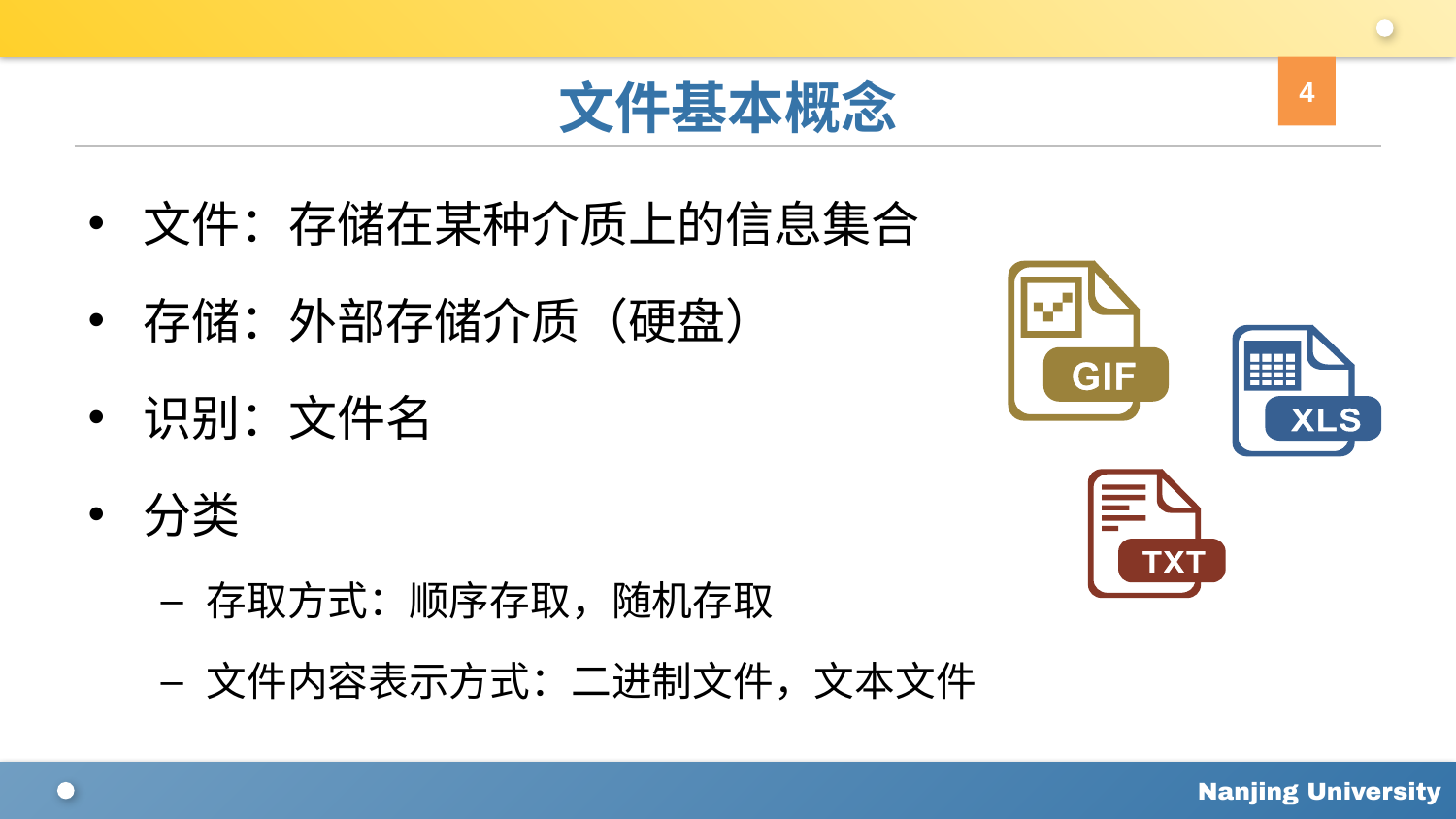

4
# 文件基本概念
文件：存储在某种介质上的信息集合
存储：外部存储介质（硬盘）
识别：文件名
分类
存取方式：顺序存取，随机存取
文件内容表示方式：二进制文件，文本文件